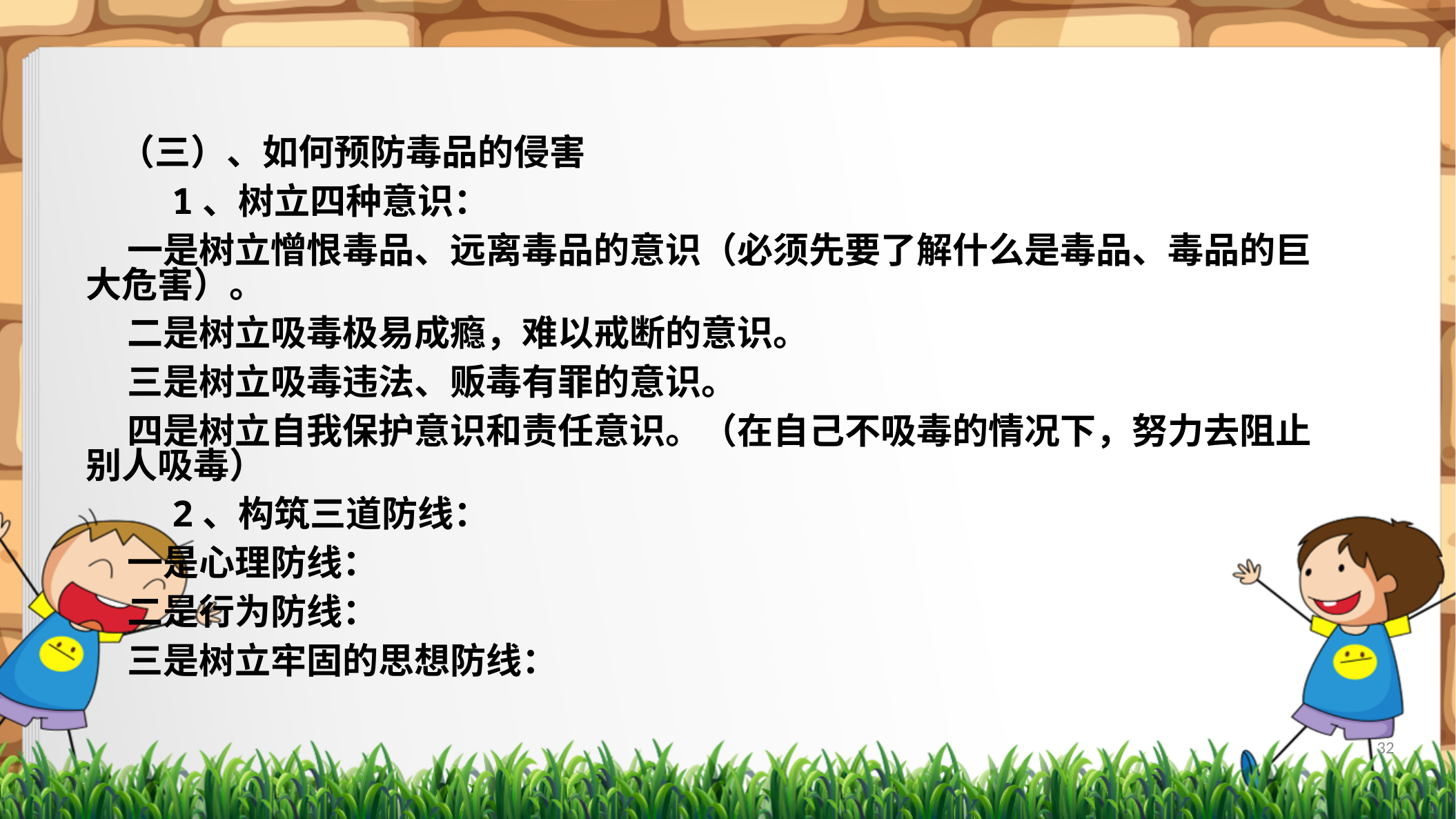

（三）、如何预防毒品的侵害
    1、树立四种意识：
    一是树立憎恨毒品、远离毒品的意识（必须先要了解什么是毒品、毒品的巨大危害）。
    二是树立吸毒极易成瘾，难以戒断的意识。
    三是树立吸毒违法、贩毒有罪的意识。
    四是树立自我保护意识和责任意识。（在自己不吸毒的情况下，努力去阻止别人吸毒）
    2、构筑三道防线：
    一是心理防线：
    二是行为防线：
    三是树立牢固的思想防线：

32